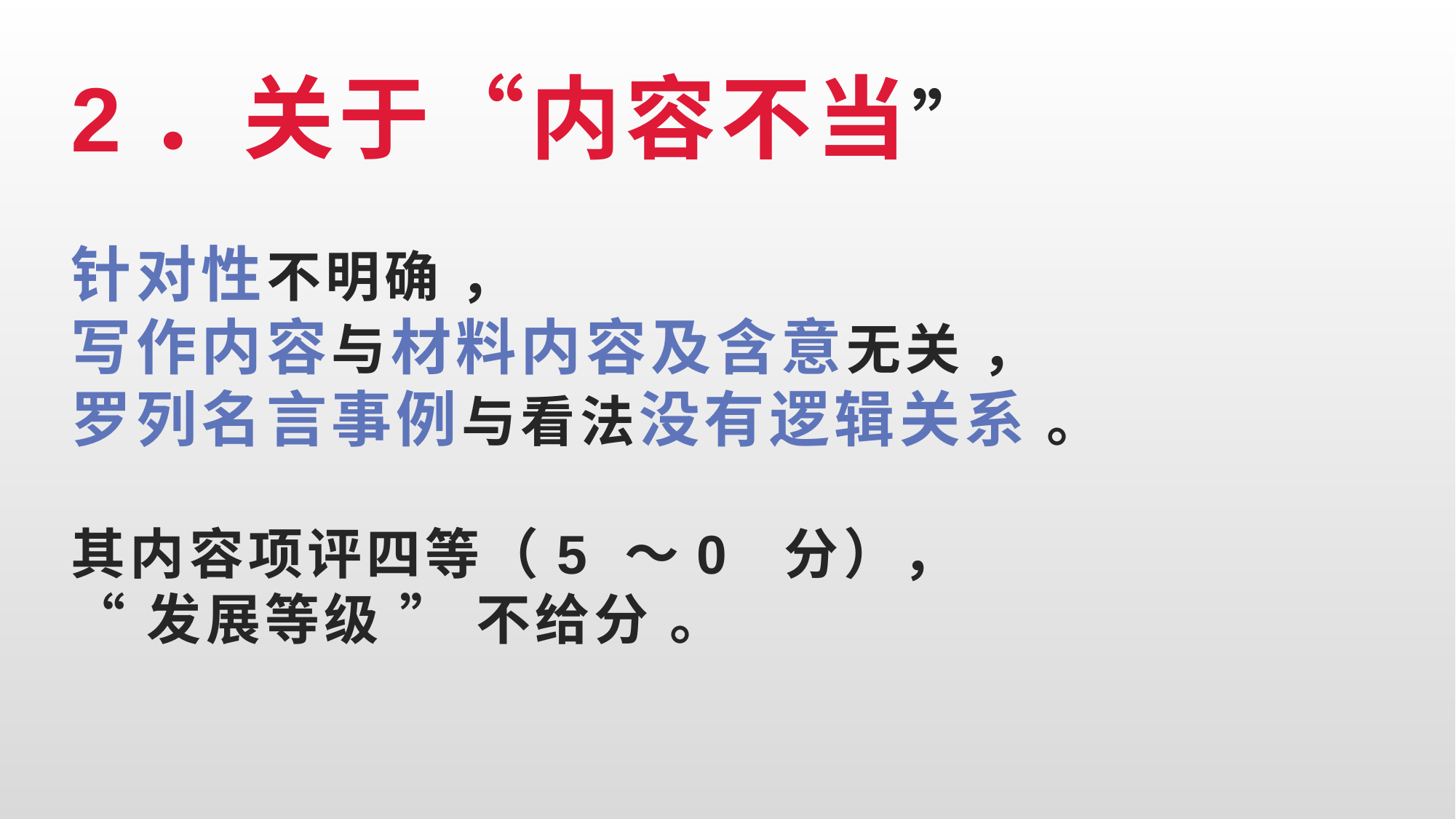

# 2．关于“内容不当” 针对性不明确 ， 写作内容与材料内容及含意无关 ， 罗列名言事例与看法没有逻辑关系 。 其内容项评四等（5 ～0  分）， “ 发展等级 ” 不给分 。